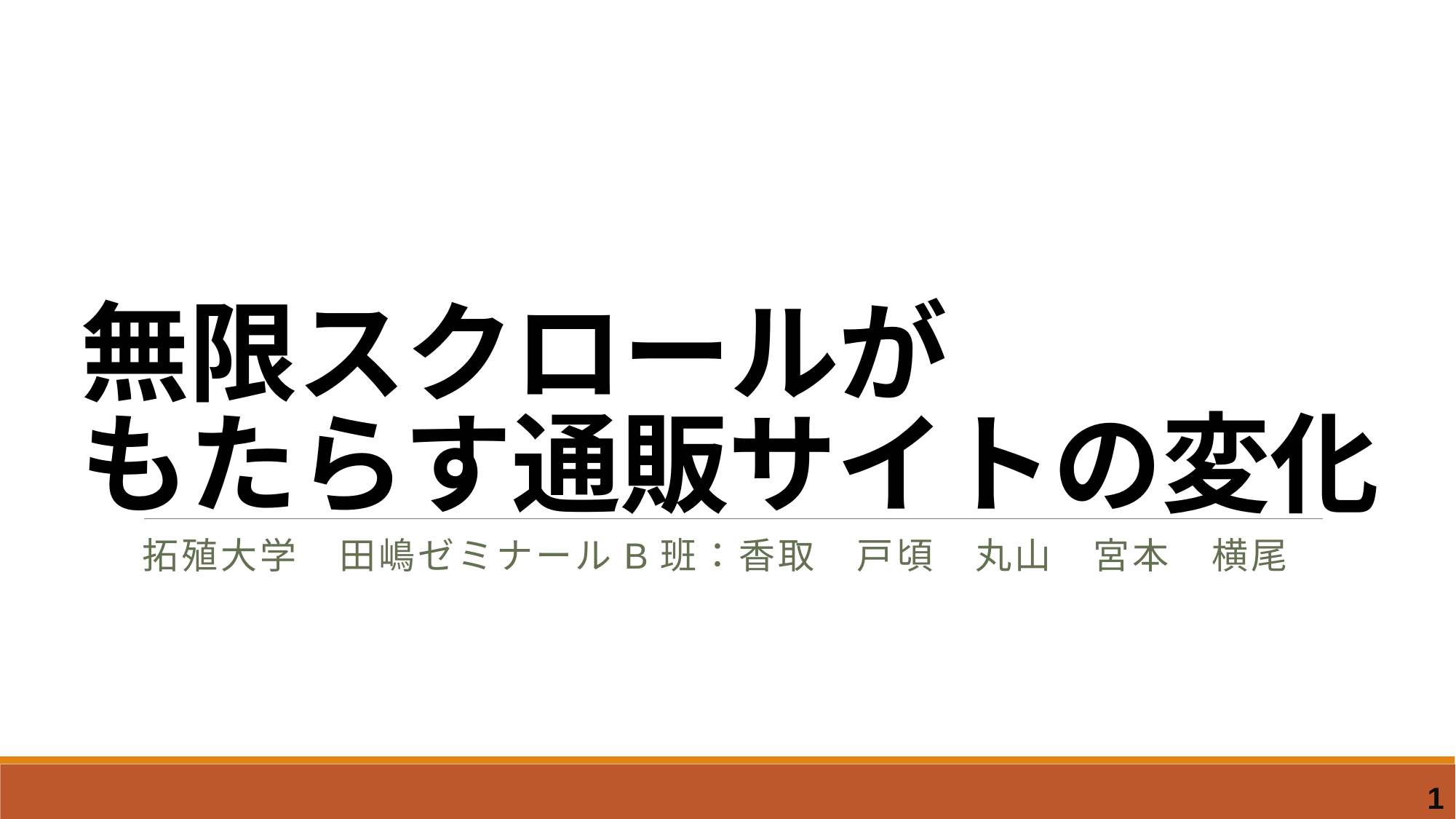

# 無限スクロールが もたらす通販サイトの変化
拓殖大学　田嶋ゼミナールB班：香取　戸頃　丸山　宮本　横尾
1